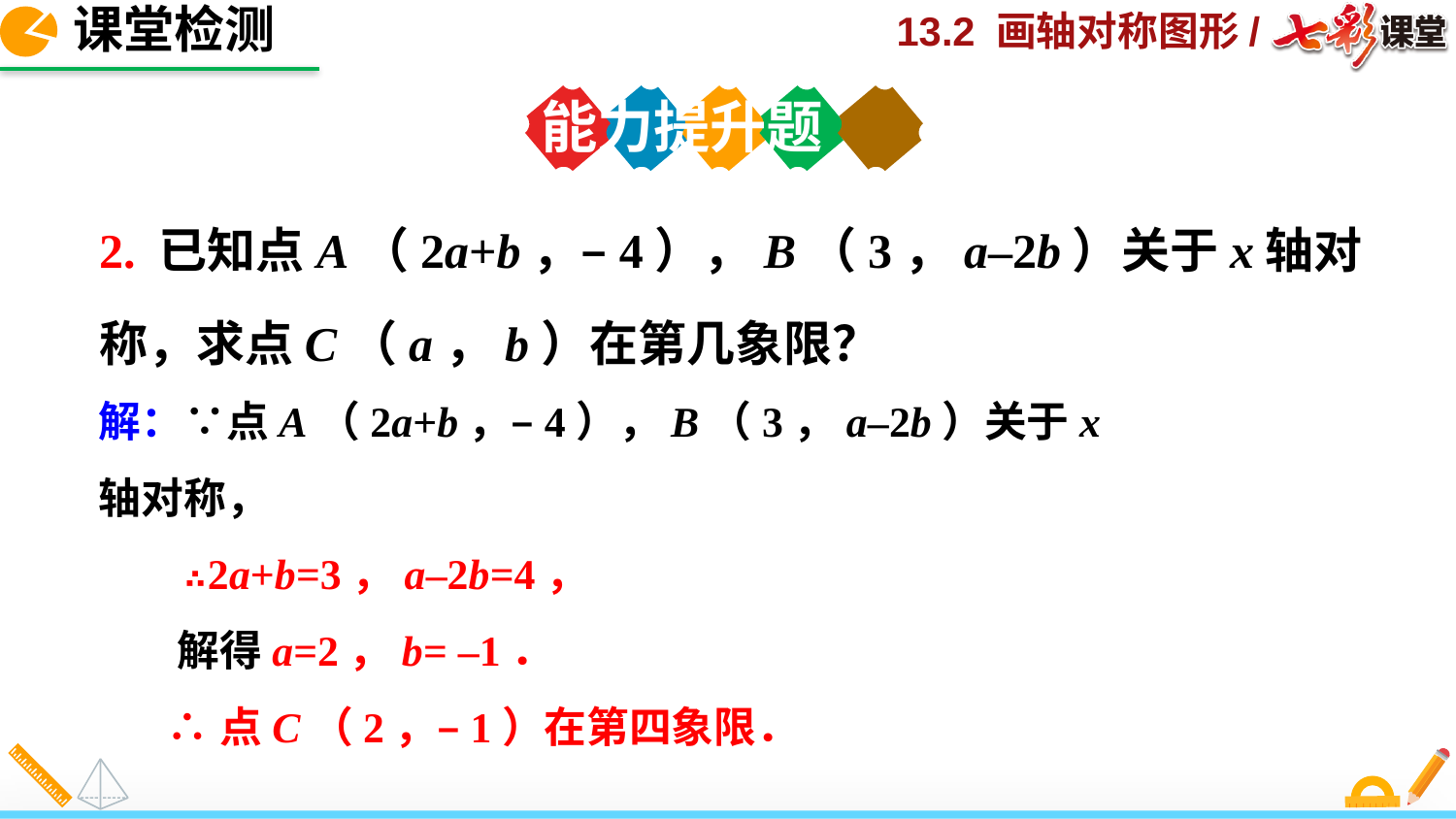

课堂检测

能力提升题

2. 已知点A（2a+b，–4），B（3，a–2b）关于x轴对称，求点C（a，b）在第几象限？
解：∵点A（2a+b，–4），B（3，a–2b）关于x轴对称，
        ∴2a+b=3，a–2b=4，
       解得a=2，b= –1．
       ∴点C（2，–1）在第四象限．